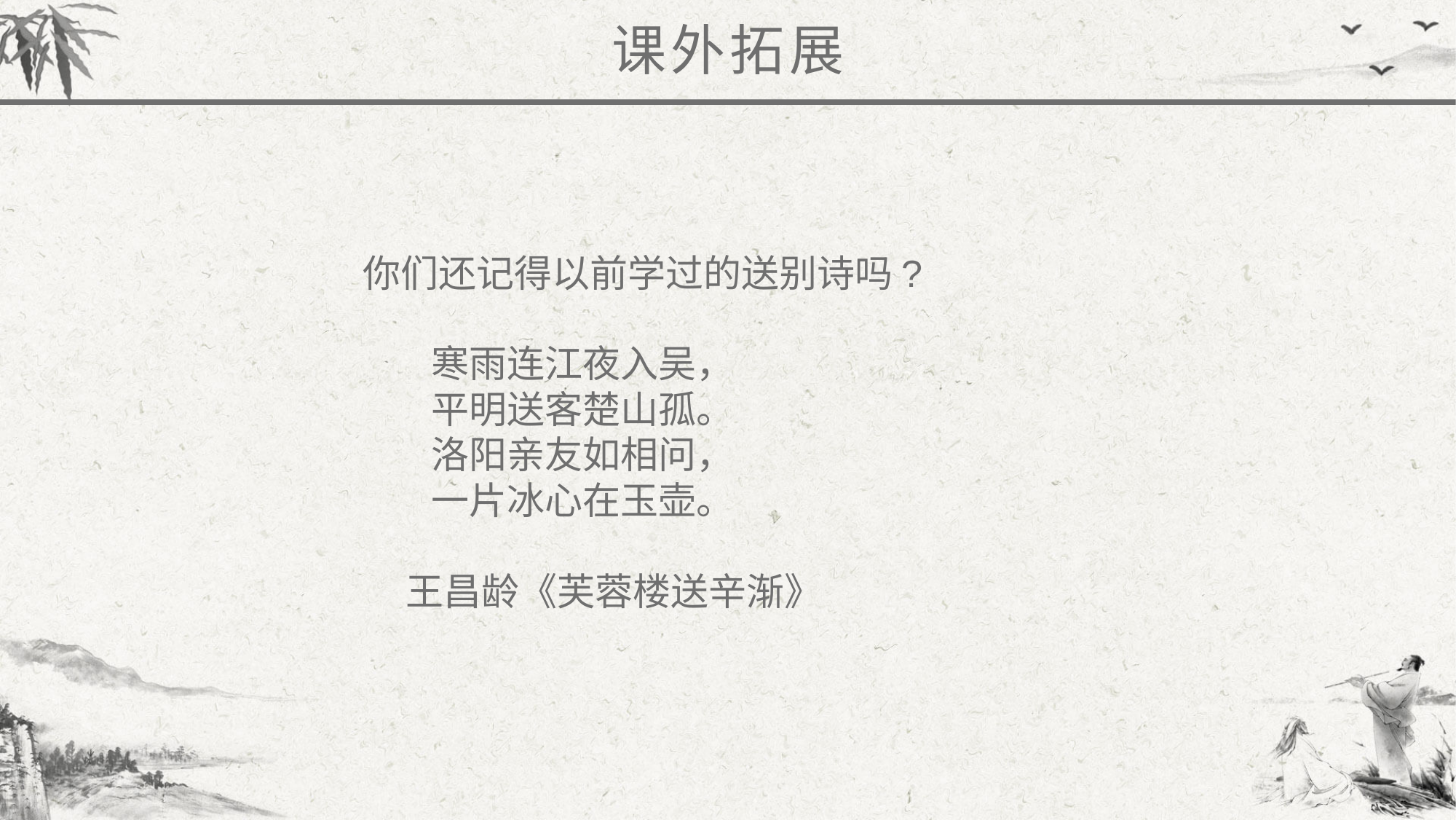

课外拓展

你们还记得以前学过的送别诗吗?
       寒雨连江夜入吴，
       平明送客楚山孤。
       洛阳亲友如相问，
       一片冰心在玉壶。

    王昌龄《芙蓉楼送辛渐》